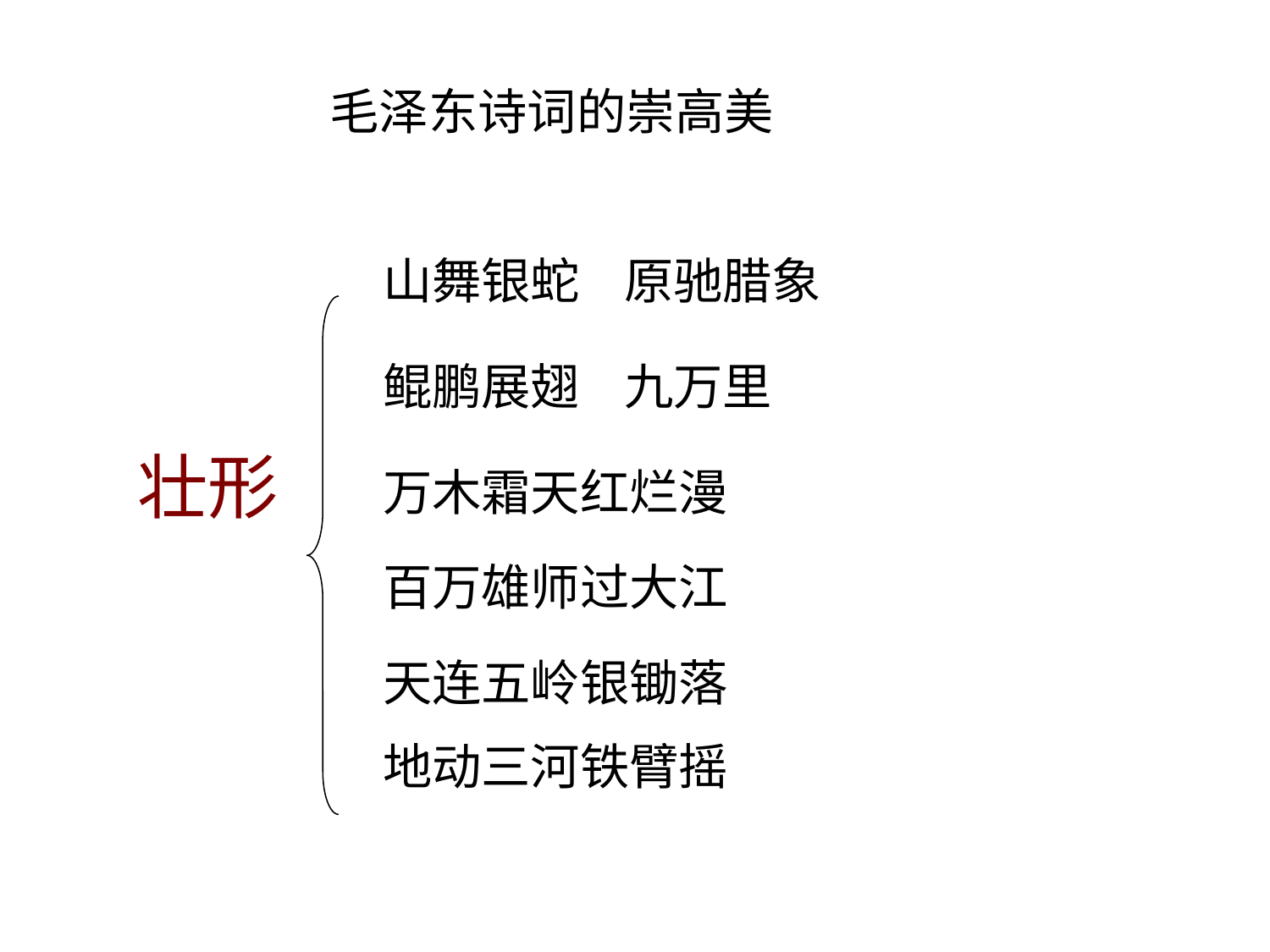

毛泽东诗词的崇高美
山舞银蛇    原驰腊象

鲲鹏展翅    九万里
壮形
万木霜天红烂漫
百万雄师过大江
天连五岭银锄落
地动三河铁臂摇